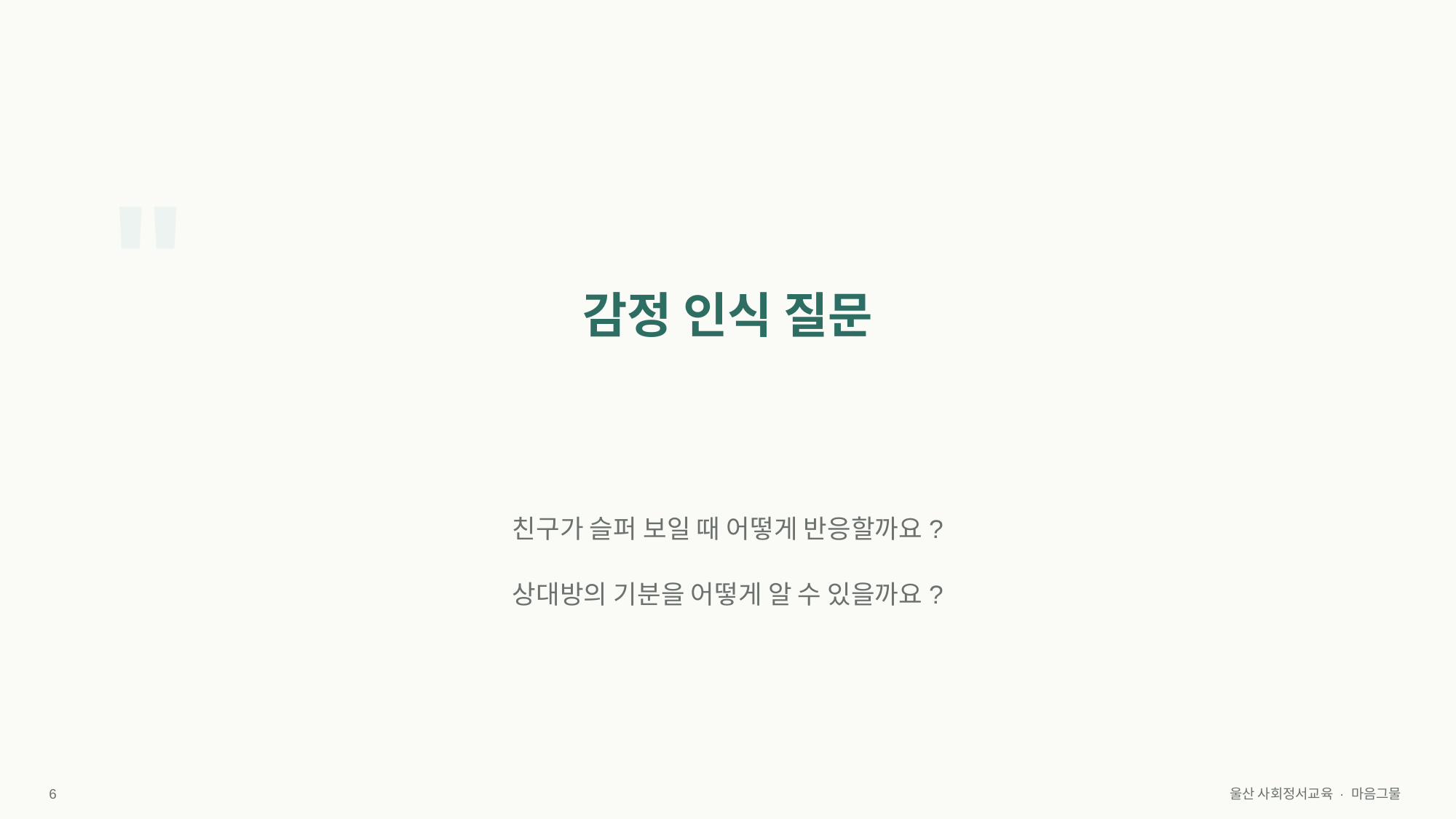

"
감정 인식 질문
친구가 슬퍼 보일 때 어떻게 반응할까요?
상대방의 기분을 어떻게 알 수 있을까요?
6
울산 사회정서교육 · 마음그물